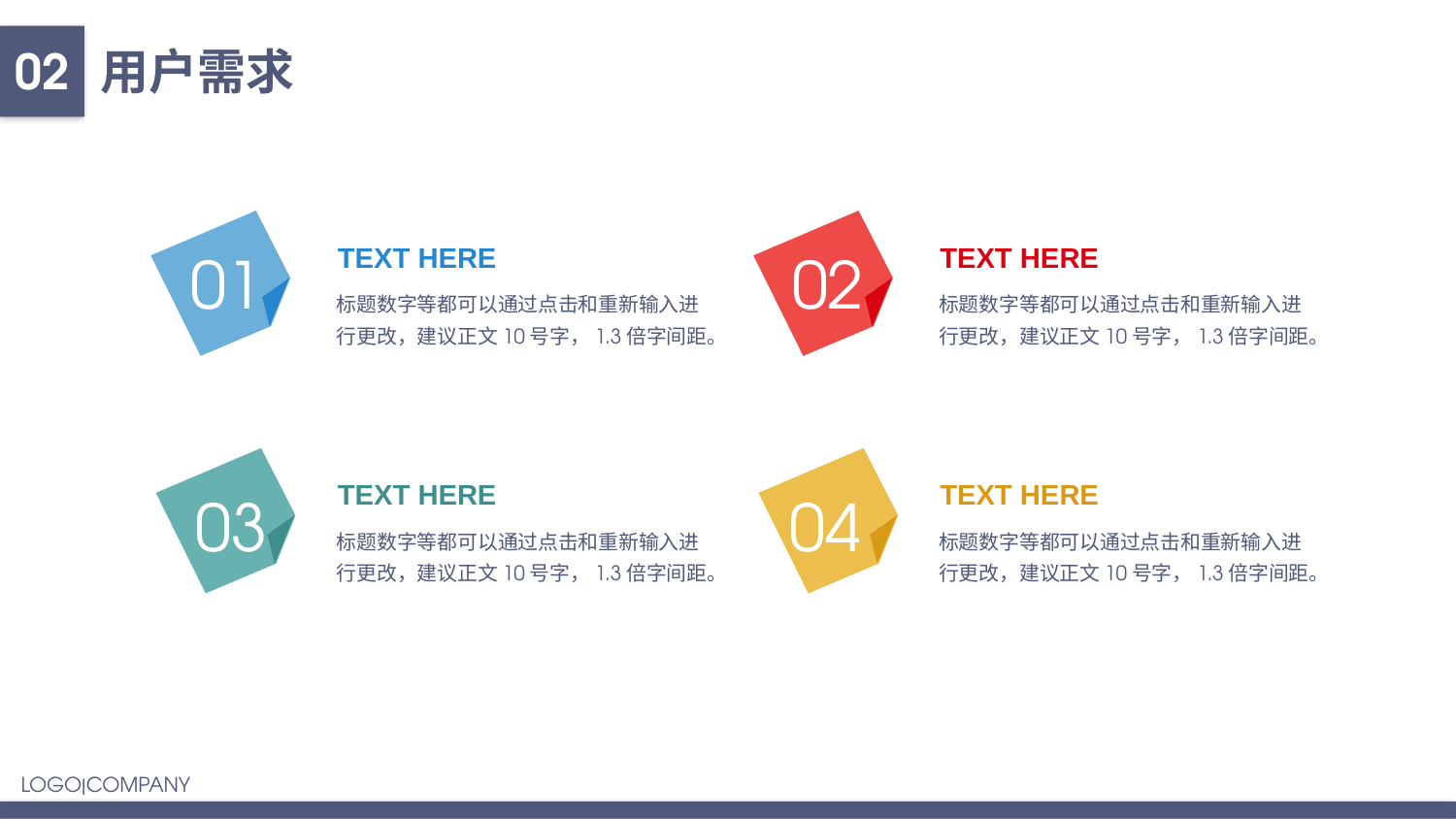

02
用户需求

TEXT HERE
TEXT HERE
01
02
标题数字等都可以通过点击和重新输入进行更改，建议正文10号字，1.3倍字间距。

标题数字等都可以通过点击和重新输入进行更改，建议正文10号字，1.3倍字间距。

TEXT HERE
TEXT HERE
03
04

标题数字等都可以通过点击和重新输入进行更改，建议正文10号字，1.3倍字间距。

标题数字等都可以通过点击和重新输入进行更改，建议正文10号字，1.3倍字间距。
LOGO|COMPANY